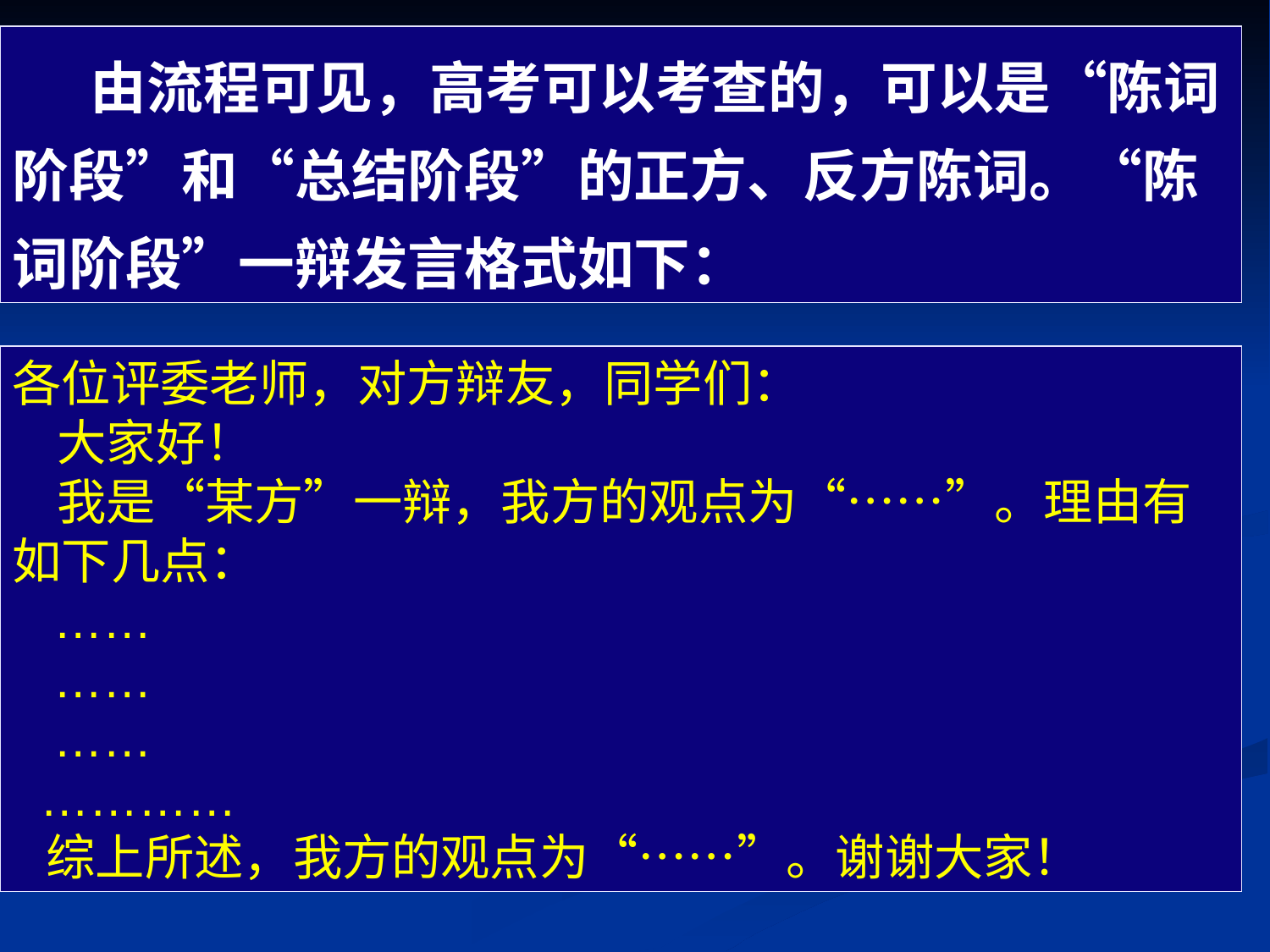

由流程可见，高考可以考查的，可以是“陈词阶段”和“总结阶段”的正方、反方陈词。“陈词阶段”一辩发言格式如下：
各位评委老师，对方辩友，同学们：
   大家好！
   我是“某方”一辩，我方的观点为“……”。理由有如下几点：
   ……
   ……
   ……
  …………
  综上所述，我方的观点为“……”。谢谢大家！